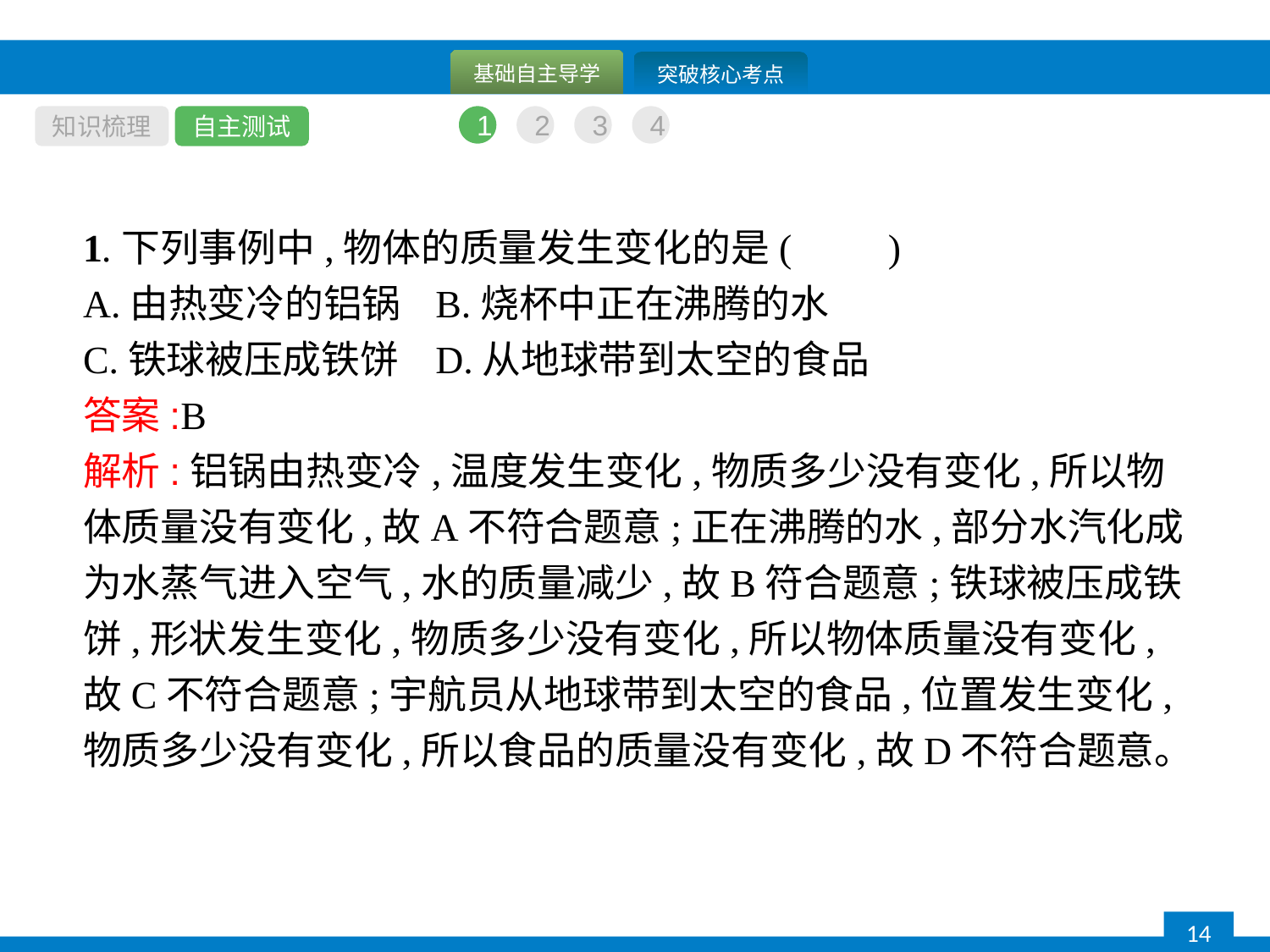

知识梳理
自主测试
1
2
3
4
1.下列事例中,物体的质量发生变化的是(　　)
A.由热变冷的铝锅	B.烧杯中正在沸腾的水
C.铁球被压成铁饼	D.从地球带到太空的食品
答案:B
解析:铝锅由热变冷,温度发生变化,物质多少没有变化,所以物体质量没有变化,故A不符合题意;正在沸腾的水,部分水汽化成为水蒸气进入空气,水的质量减少,故B符合题意;铁球被压成铁饼,形状发生变化,物质多少没有变化,所以物体质量没有变化,故C不符合题意;宇航员从地球带到太空的食品,位置发生变化,物质多少没有变化,所以食品的质量没有变化,故D不符合题意。